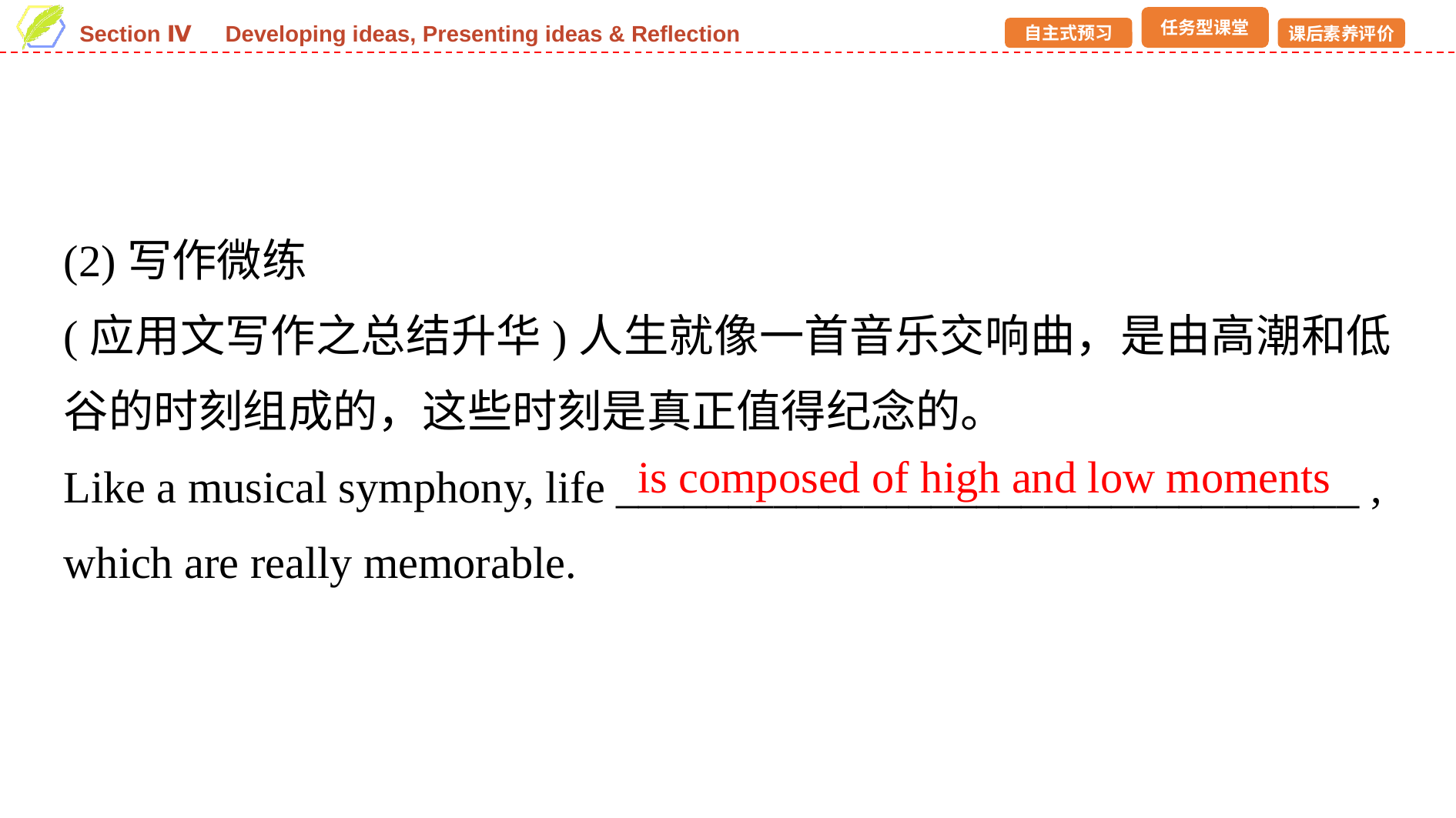

(2)写作微练
(应用文写作之总结升华)人生就像一首音乐交响曲，是由高潮和低谷的时刻组成的，这些时刻是真正值得纪念的。
Like a musical symphony, life _________________________________ , which are really memorable.
is composed of high and low moments